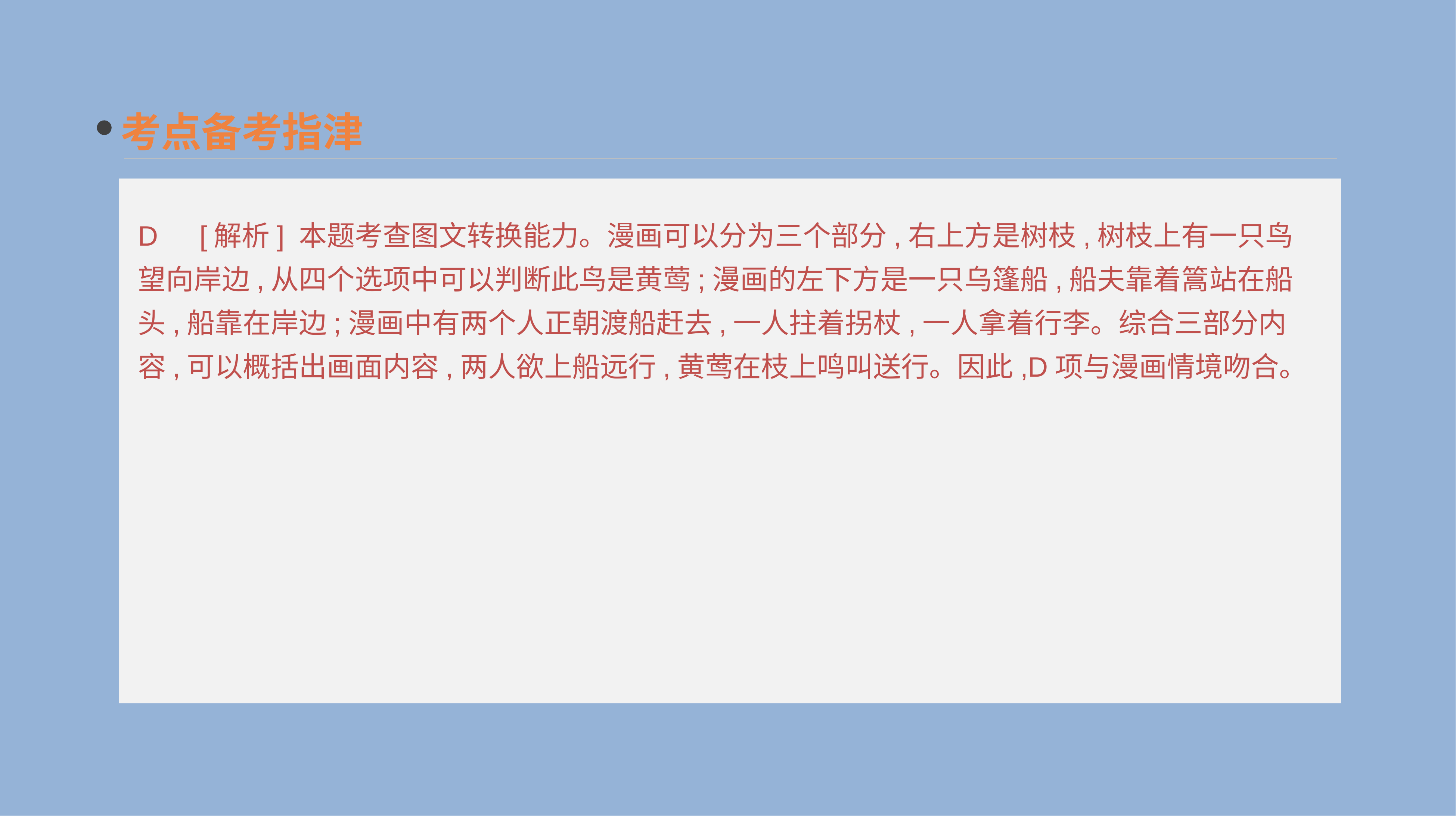

考点备考指津

D　[解析] 本题考查图文转换能力。漫画可以分为三个部分,右上方是树枝,树枝上有一只鸟望向岸边,从四个选项中可以判断此鸟是黄莺;漫画的左下方是一只乌篷船,船夫靠着篙站在船头,船靠在岸边;漫画中有两个人正朝渡船赶去,一人拄着拐杖,一人拿着行李。综合三部分内容,可以概括出画面内容,两人欲上船远行,黄莺在枝上鸣叫送行。因此,D项与漫画情境吻合。